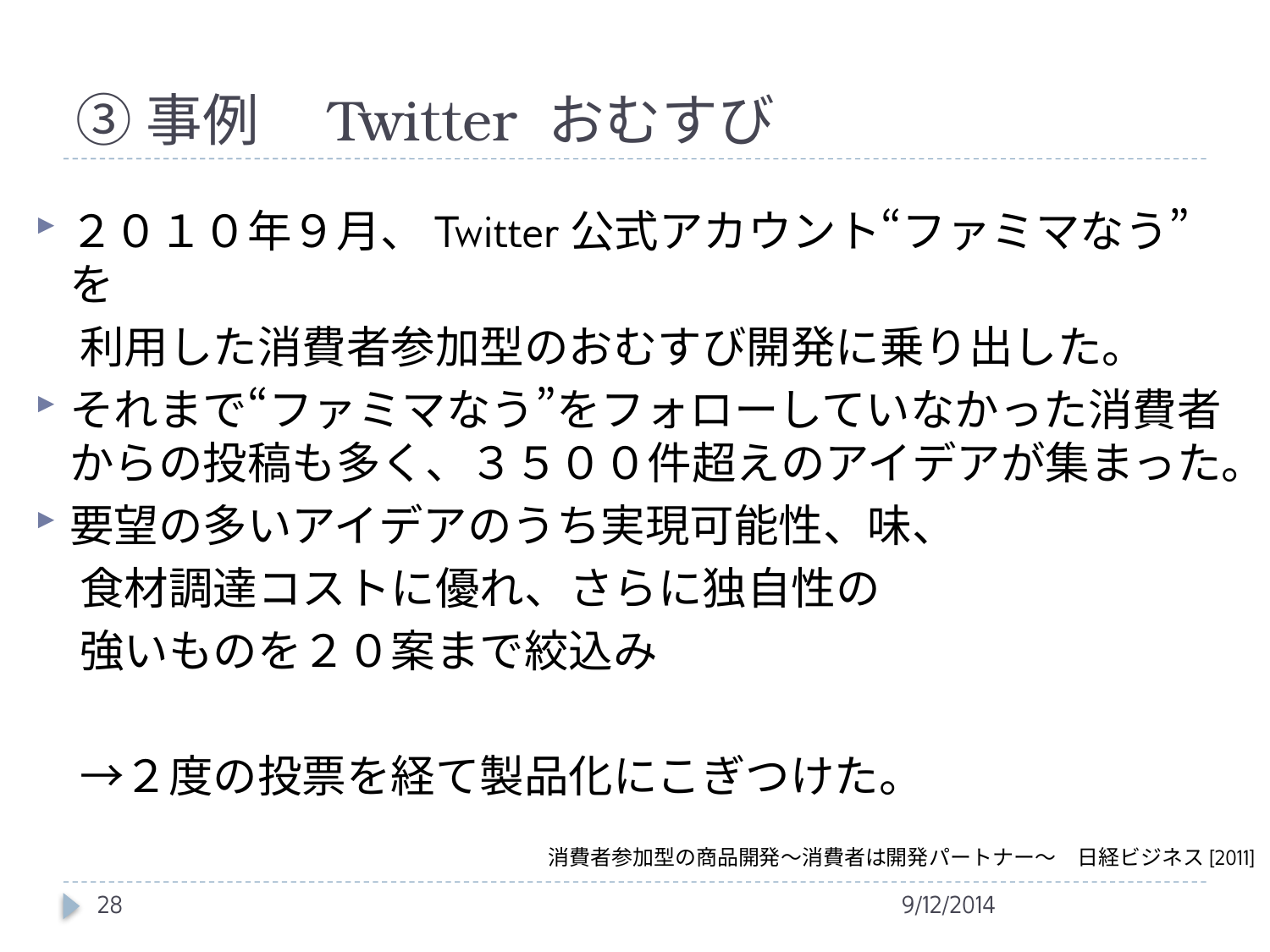

# ③事例　Twitter おむすび
２０１０年９月、Twitter公式アカウント“ファミマなう”を
　利用した消費者参加型のおむすび開発に乗り出した。
それまで“ファミマなう”をフォローしていなかった消費者からの投稿も多く、３５００件超えのアイデアが集まった。
要望の多いアイデアのうち実現可能性、味、
　食材調達コストに優れ、さらに独自性の
　強いものを２０案まで絞込み

　→２度の投票を経て製品化にこぎつけた。
消費者参加型の商品開発～消費者は開発パートナー～　日経ビジネス[2011]
28
9/12/2014